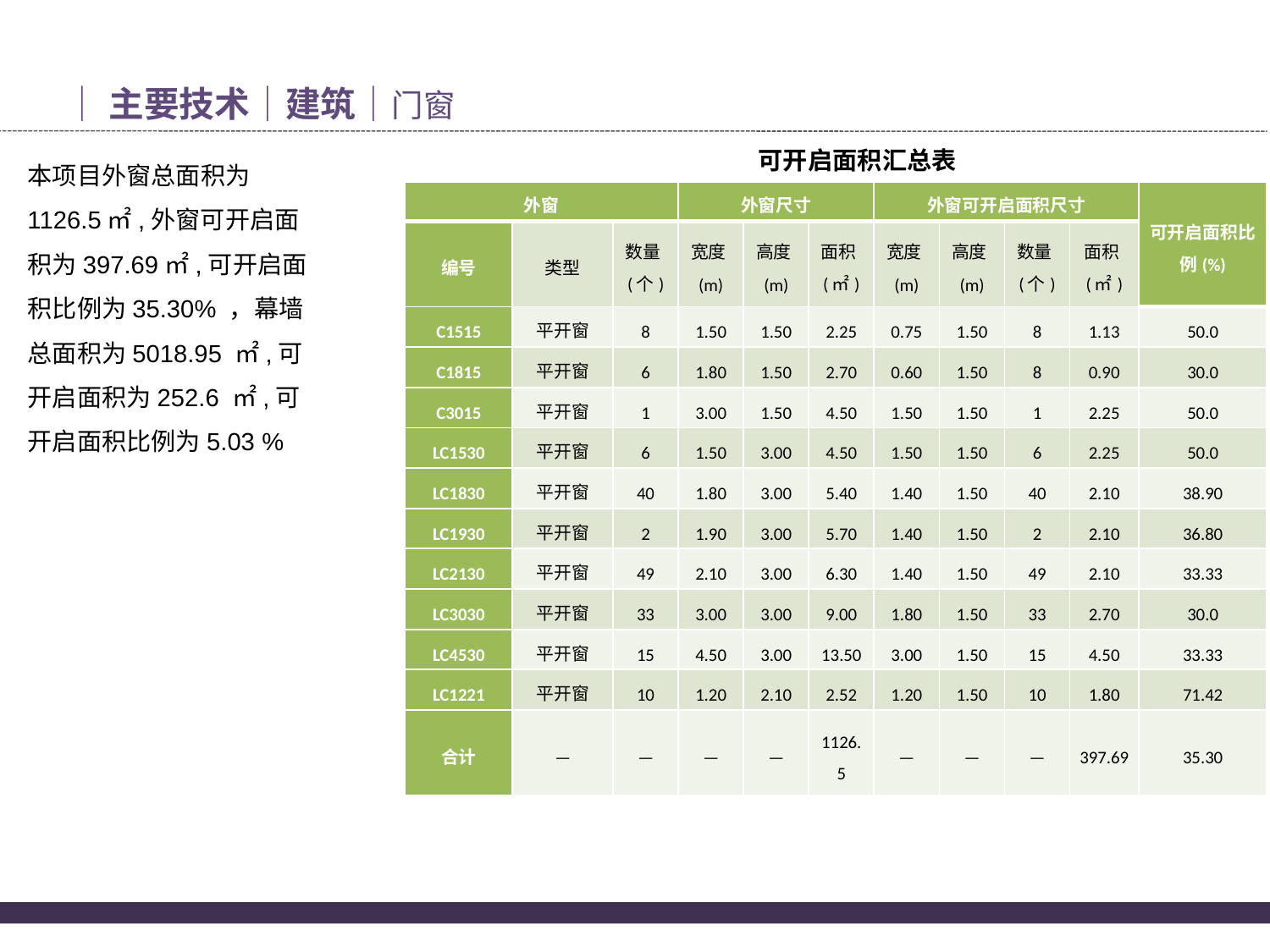

│主要技术│建筑│门窗

本项目外窗总面积为1126.5㎡,外窗可开启面积为397.69㎡,可开启面积比例为35.30% ，幕墙总面积为5018.95 ㎡,可开启面积为252.6 ㎡,可开启面积比例为5.03 %
可开启面积汇总表
| 外窗 |  |  | 外窗尺寸 |  |  | 外窗可开启面积尺寸 |  |  |  | 可开启面积比例(%) |
| --- | --- | --- | --- | --- | --- | --- | --- | --- | --- | --- |
| 编号 | 类型 | 数量(个) | 宽度(m) | 高度(m) | 面积(㎡) | 宽度(m) | 高度(m) | 数量(个) | 面积(㎡) |  |
| C1515 | 平开窗 | 8 | 1.50 | 1.50 | 2.25 | 0.75 | 1.50 | 8 | 1.13 | 50.0 |
| C1815 | 平开窗 | 6 | 1.80 | 1.50 | 2.70 | 0.60 | 1.50 | 8 | 0.90 | 30.0 |
| C3015 | 平开窗 | 1 | 3.00 | 1.50 | 4.50 | 1.50 | 1.50 | 1 | 2.25 | 50.0 |
| LC1530 | 平开窗 | 6 | 1.50 | 3.00 | 4.50 | 1.50 | 1.50 | 6 | 2.25 | 50.0 |
| LC1830 | 平开窗 | 40 | 1.80 | 3.00 | 5.40 | 1.40 | 1.50 | 40 | 2.10 | 38.90 |
| LC1930 | 平开窗 | 2 | 1.90 | 3.00 | 5.70 | 1.40 | 1.50 | 2 | 2.10 | 36.80 |
| LC2130 | 平开窗 | 49 | 2.10 | 3.00 | 6.30 | 1.40 | 1.50 | 49 | 2.10 | 33.33 |
| LC3030 | 平开窗 | 33 | 3.00 | 3.00 | 9.00 | 1.80 | 1.50 | 33 | 2.70 | 30.0 |
| LC4530 | 平开窗 | 15 | 4.50 | 3.00 | 13.50 | 3.00 | 1.50 | 15 | 4.50 | 33.33 |
| LC1221 | 平开窗 | 10 | 1.20 | 2.10 | 2.52 | 1.20 | 1.50 | 10 | 1.80 | 71.42 |
| 合计 | — | — | — | — | 1126.5 | — | — | — | 397.69 | 35.30 |

13